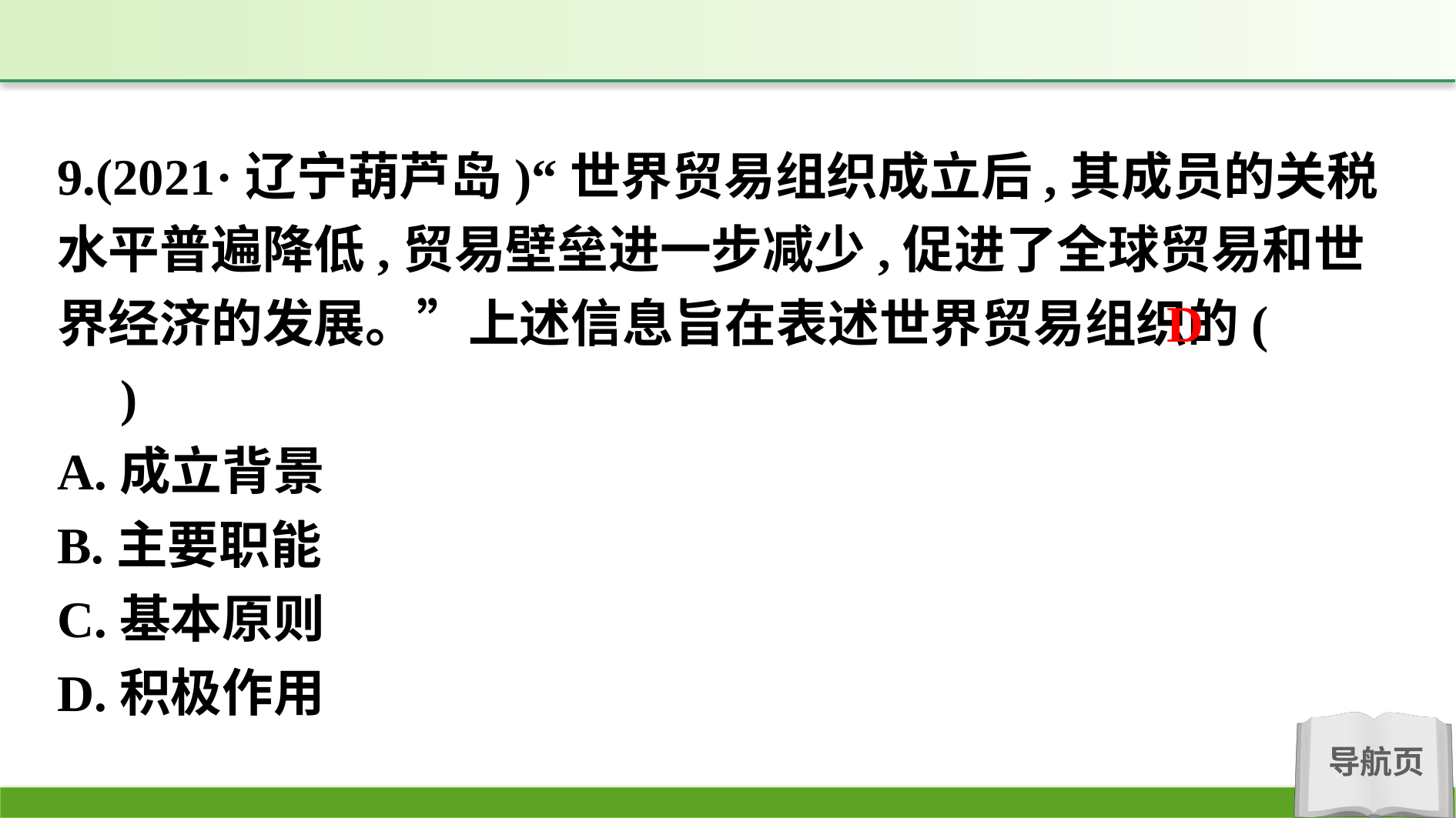

9.(2021·辽宁葫芦岛)“世界贸易组织成立后,其成员的关税水平普遍降低,贸易壁垒进一步减少,促进了全球贸易和世界经济的发展。”上述信息旨在表述世界贸易组织的(　　)
A.成立背景
B.主要职能
C.基本原则
D.积极作用
D